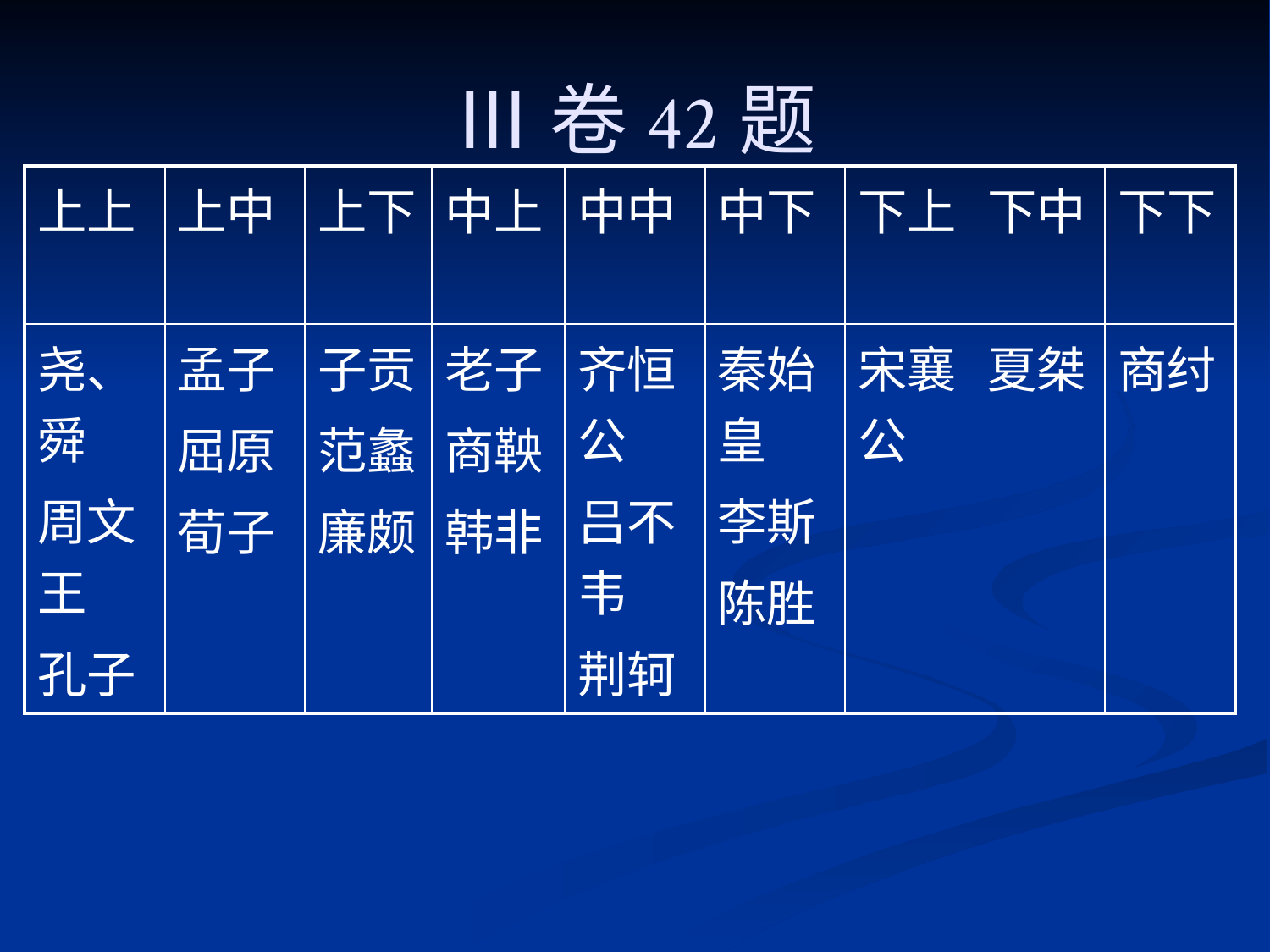

# Ⅲ卷42题
| 上上 | 上中 | 上下 | 中上 | 中中 | 中下 | 下上 | 下中 | 下下 |
| --- | --- | --- | --- | --- | --- | --- | --- | --- |
| 尧、舜 周文王 孔子 | 孟子 屈原 荀子 | 子贡 范蠡 廉颇 | 老子 商鞅 韩非 | 齐恒公 吕不韦 荆轲 | 秦始皇 李斯 陈胜 | 宋襄公 | 夏桀 | 商纣 |